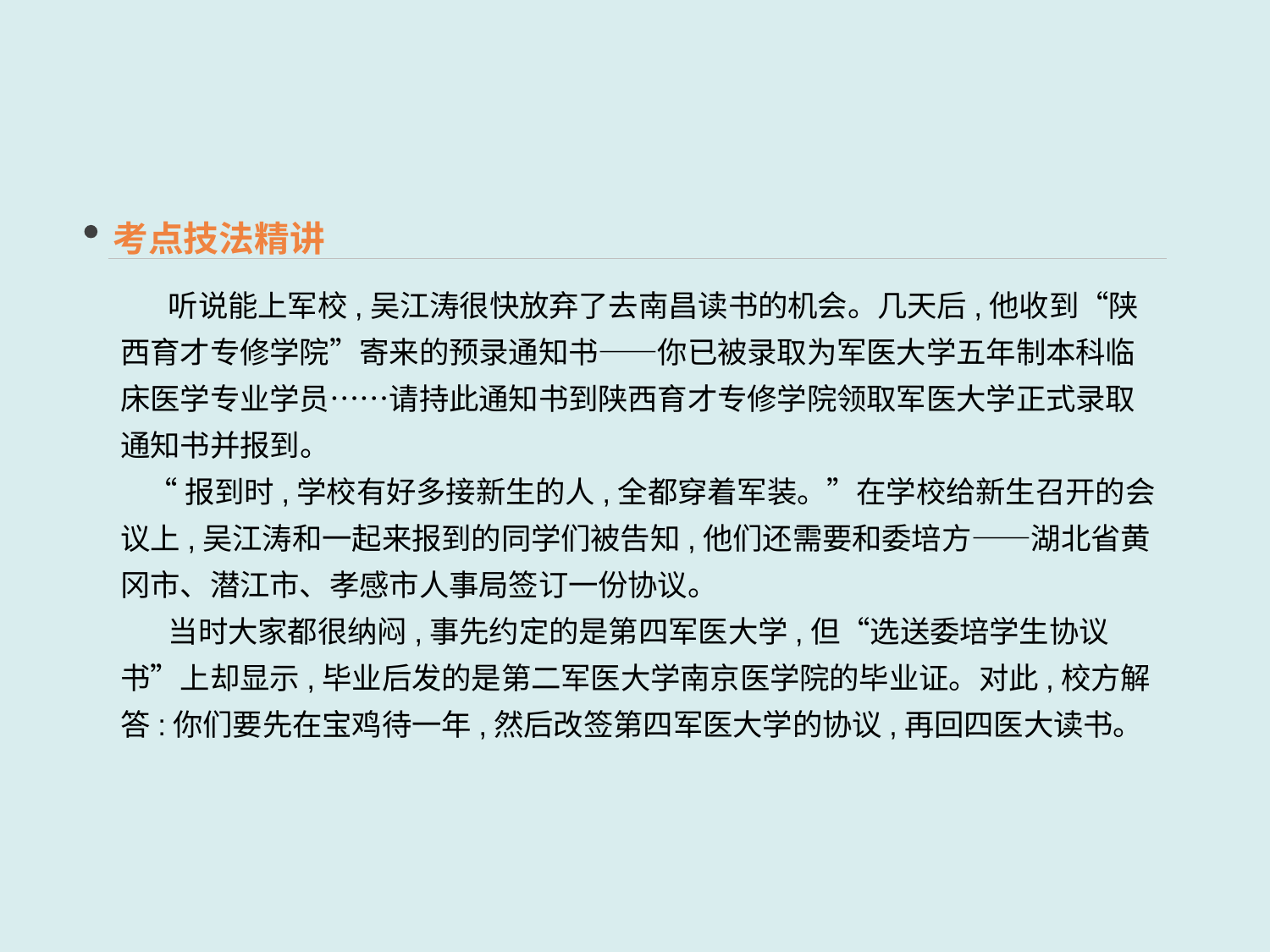

考点技法精讲

      听说能上军校,吴江涛很快放弃了去南昌读书的机会。几天后,他收到“陕西育才专修学院”寄来的预录通知书——你已被录取为军医大学五年制本科临床医学专业学员……请持此通知书到陕西育才专修学院领取军医大学正式录取通知书并报到。
    “报到时,学校有好多接新生的人,全都穿着军装。”在学校给新生召开的会议上,吴江涛和一起来报到的同学们被告知,他们还需要和委培方——湖北省黄冈市、潜江市、孝感市人事局签订一份协议。
      当时大家都很纳闷,事先约定的是第四军医大学,但“选送委培学生协议书”上却显示,毕业后发的是第二军医大学南京医学院的毕业证。对此,校方解答:你们要先在宝鸡待一年,然后改签第四军医大学的协议,再回四医大读书。